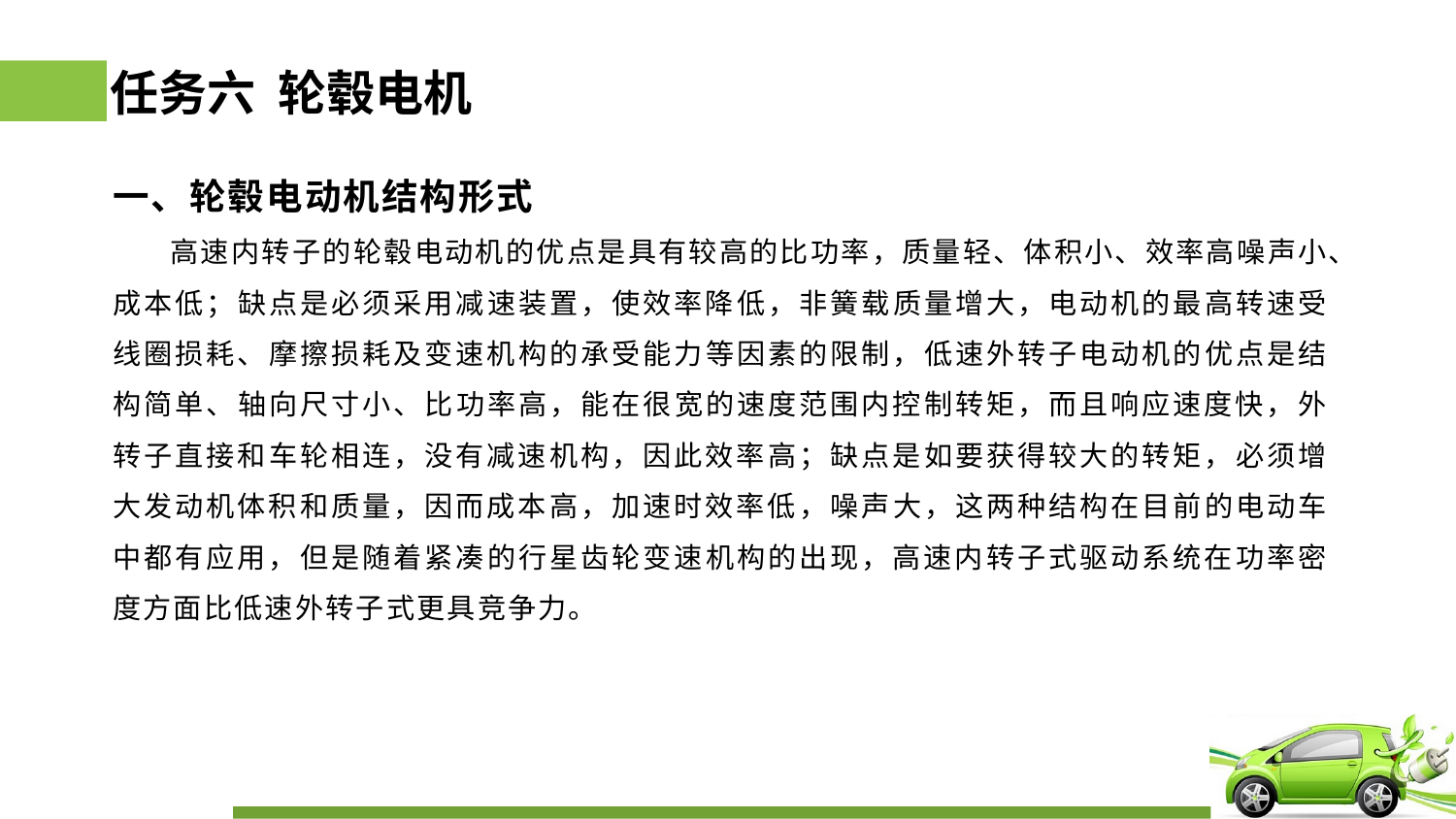

# 任务六  轮毂电机
一、轮毂电动机结构形式
      高速内转子的轮毂电动机的优点是具有较高的比功率，质量轻、体积小、效率高噪声小、成本低；缺点是必须采用减速装置，使效率降低，非簧载质量增大，电动机的最高转速受线圈损耗、摩擦损耗及变速机构的承受能力等因素的限制，低速外转子电动机的优点是结构简单、轴向尺寸小、比功率高，能在很宽的速度范围内控制转矩，而且响应速度快，外转子直接和车轮相连，没有减速机构，因此效率高；缺点是如要获得较大的转矩，必须增大发动机体积和质量，因而成本高，加速时效率低，噪声大，这两种结构在目前的电动车中都有应用，但是随着紧凑的行星齿轮变速机构的出现，高速内转子式驱动系统在功率密度方面比低速外转子式更具竞争力。